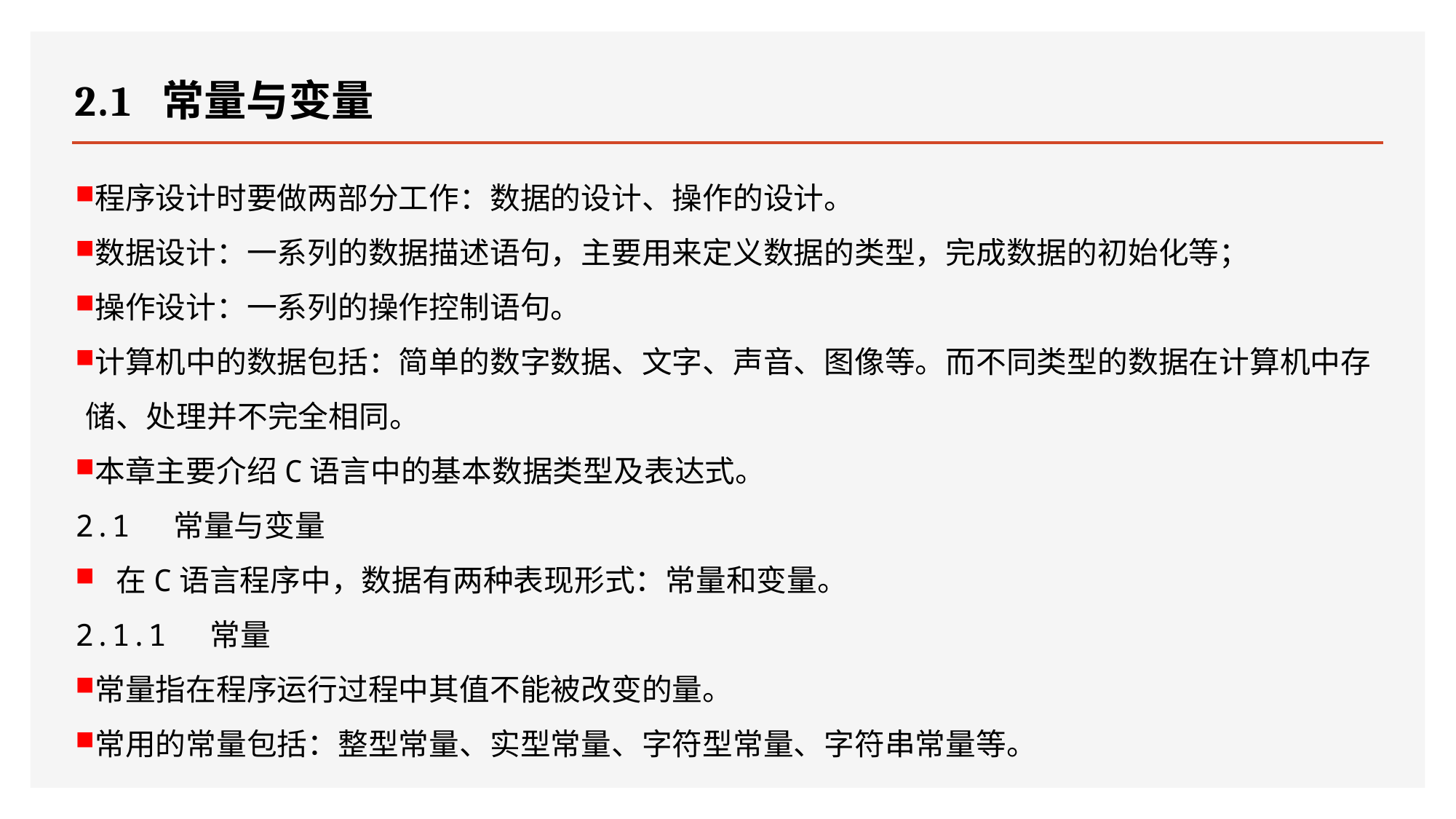

# 2.1  常量与变量
程序设计时要做两部分工作：数据的设计、操作的设计。
数据设计：一系列的数据描述语句，主要用来定义数据的类型，完成数据的初始化等；
操作设计：一系列的操作控制语句。
计算机中的数据包括：简单的数字数据、文字、声音、图像等。而不同类型的数据在计算机中存储、处理并不完全相同。
本章主要介绍C语言中的基本数据类型及表达式。
2.1  常量与变量
在C语言程序中，数据有两种表现形式：常量和变量。
2.1.1  常量
常量指在程序运行过程中其值不能被改变的量。
常用的常量包括：整型常量、实型常量、字符型常量、字符串常量等。